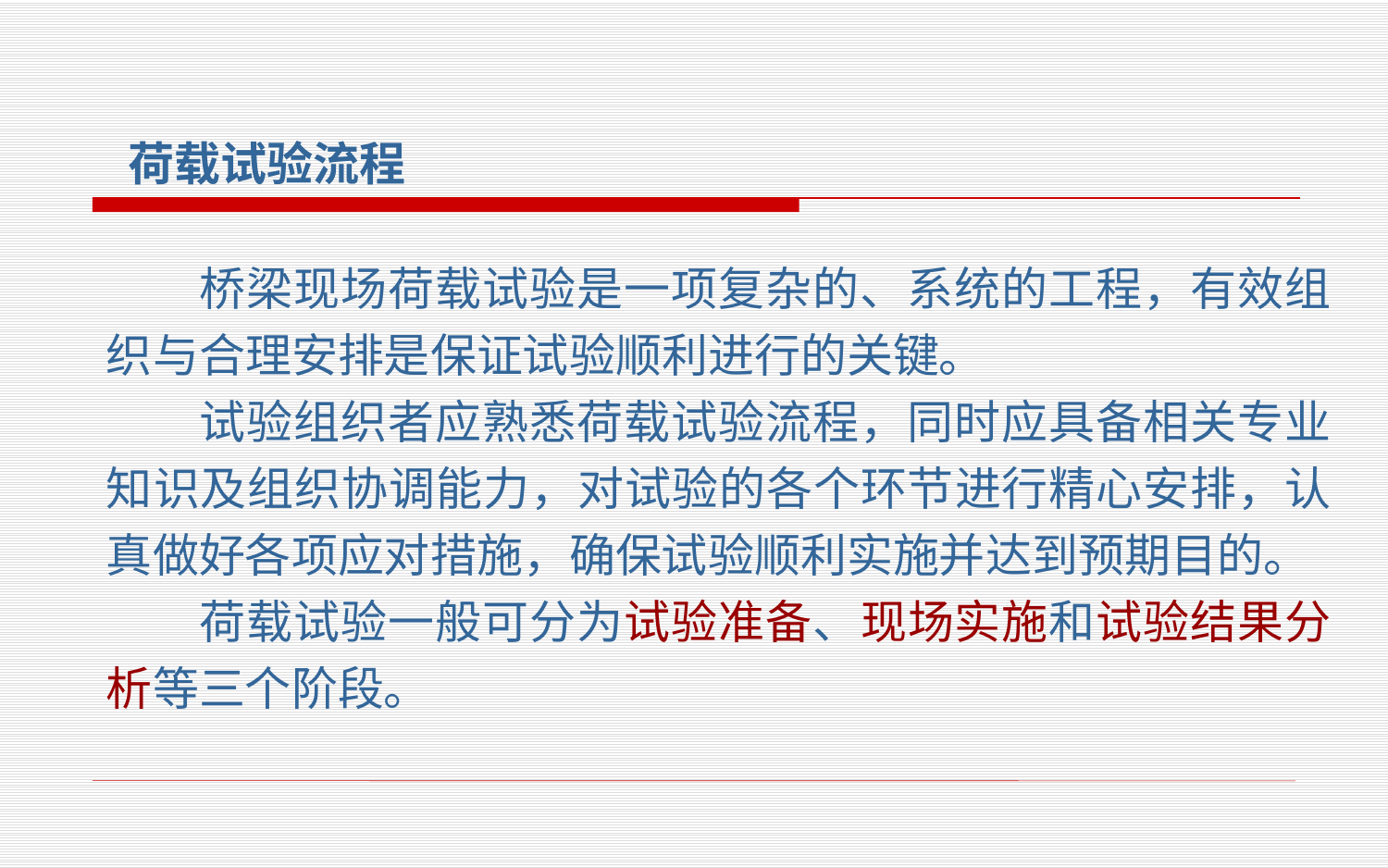

荷载试验流程
桥梁现场荷载试验是一项复杂的、系统的工程，有效组织与合理安排是保证试验顺利进行的关键。
试验组织者应熟悉荷载试验流程，同时应具备相关专业知识及组织协调能力，对试验的各个环节进行精心安排，认真做好各项应对措施，确保试验顺利实施并达到预期目的。
荷载试验一般可分为试验准备、现场实施和试验结果分析等三个阶段。